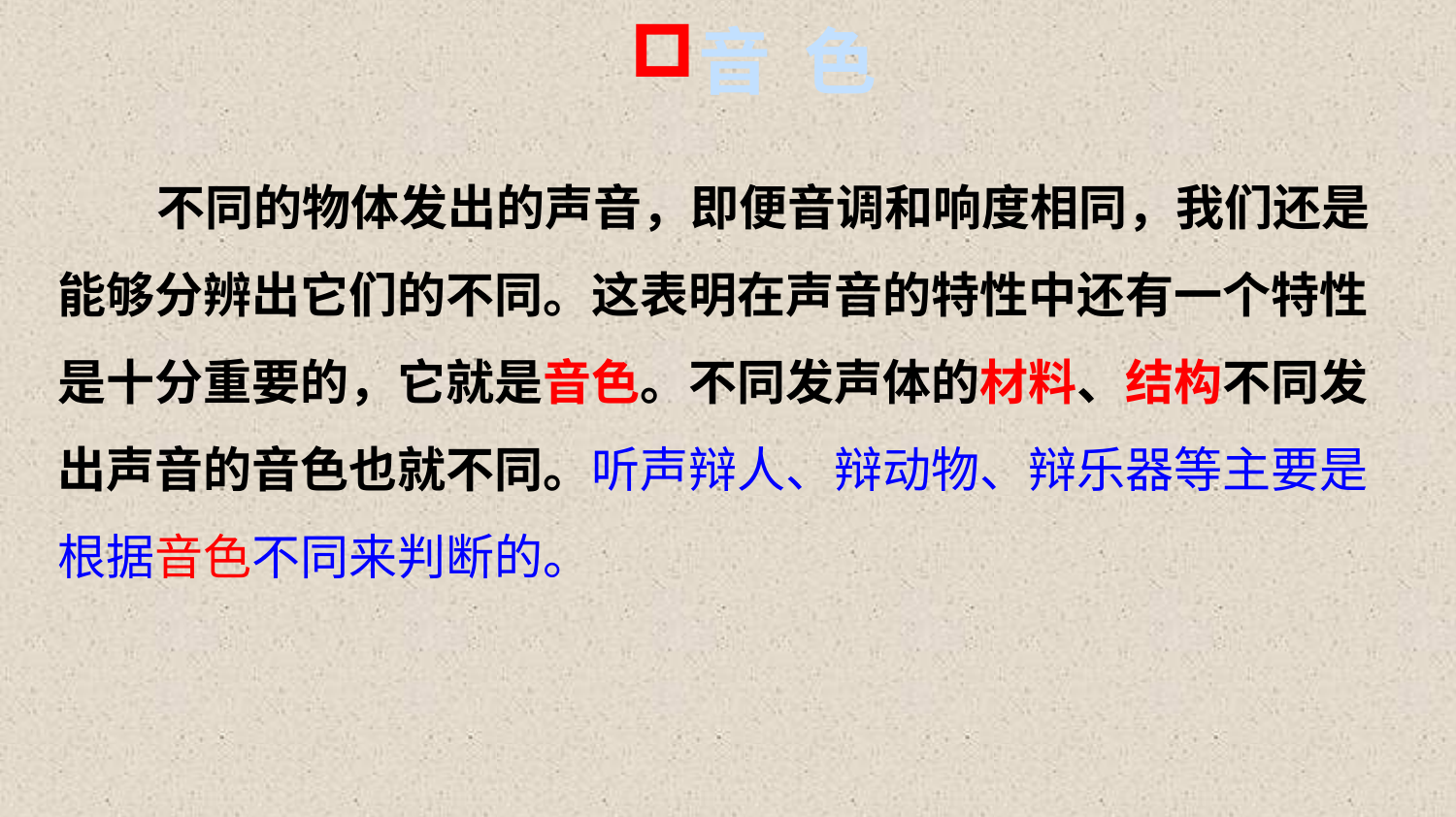

音  色
        不同的物体发出的声音，即便音调和响度相同，我们还是能够分辨出它们的不同。这表明在声音的特性中还有一个特性是十分重要的，它就是音色。不同发声体的材料、结构不同发出声音的音色也就不同。听声辩人、辩动物、辩乐器等主要是根据音色不同来判断的。